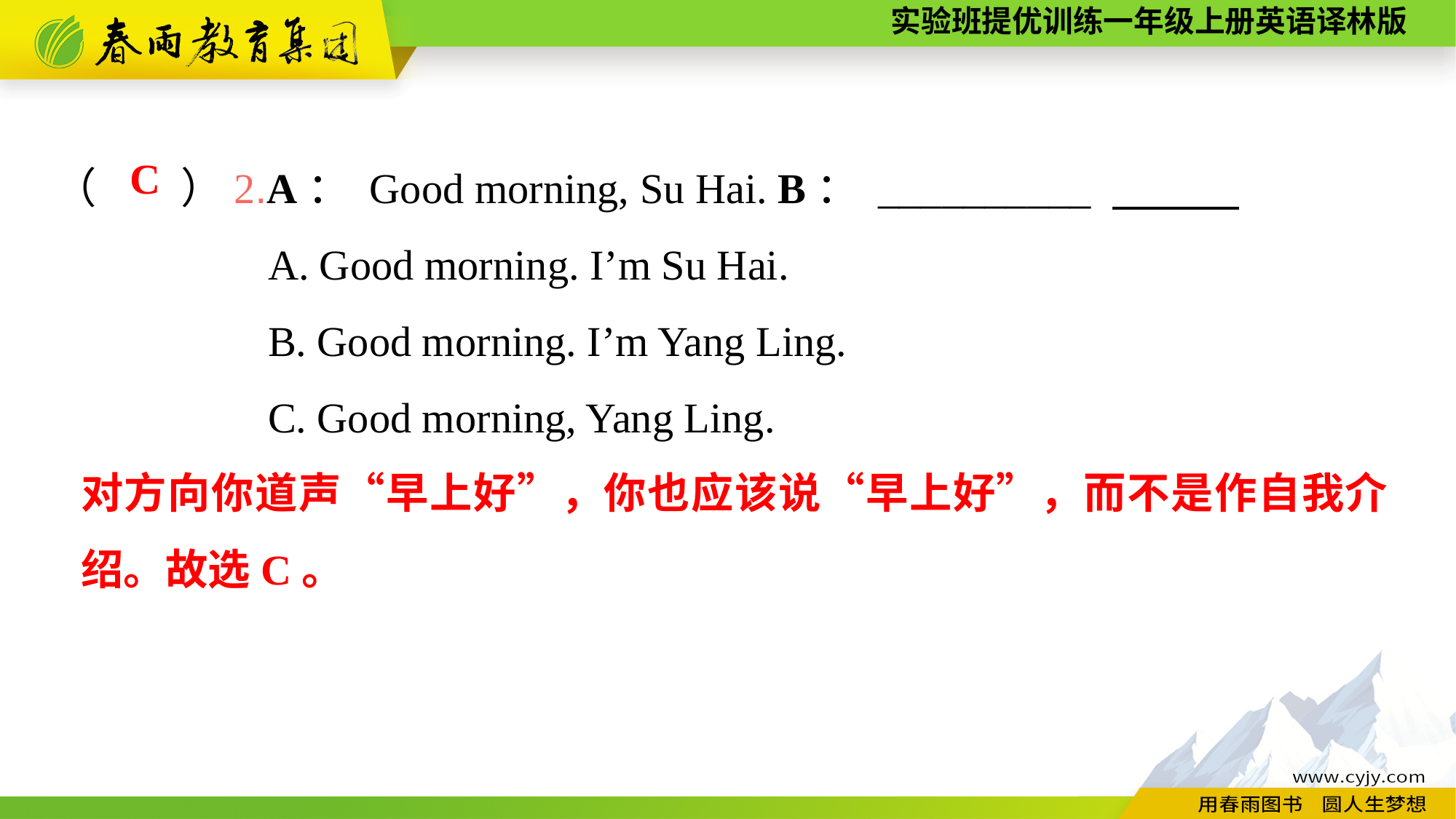

（　　）2.A： Good morning, Su Hai. B： __________
A. Good morning. I’m Su Hai.
B. Good morning. I’m Yang Ling.
C. Good morning, Yang Ling.
C
对方向你道声“早上好”，你也应该说“早上好”，而不是作自我介绍。故选C。